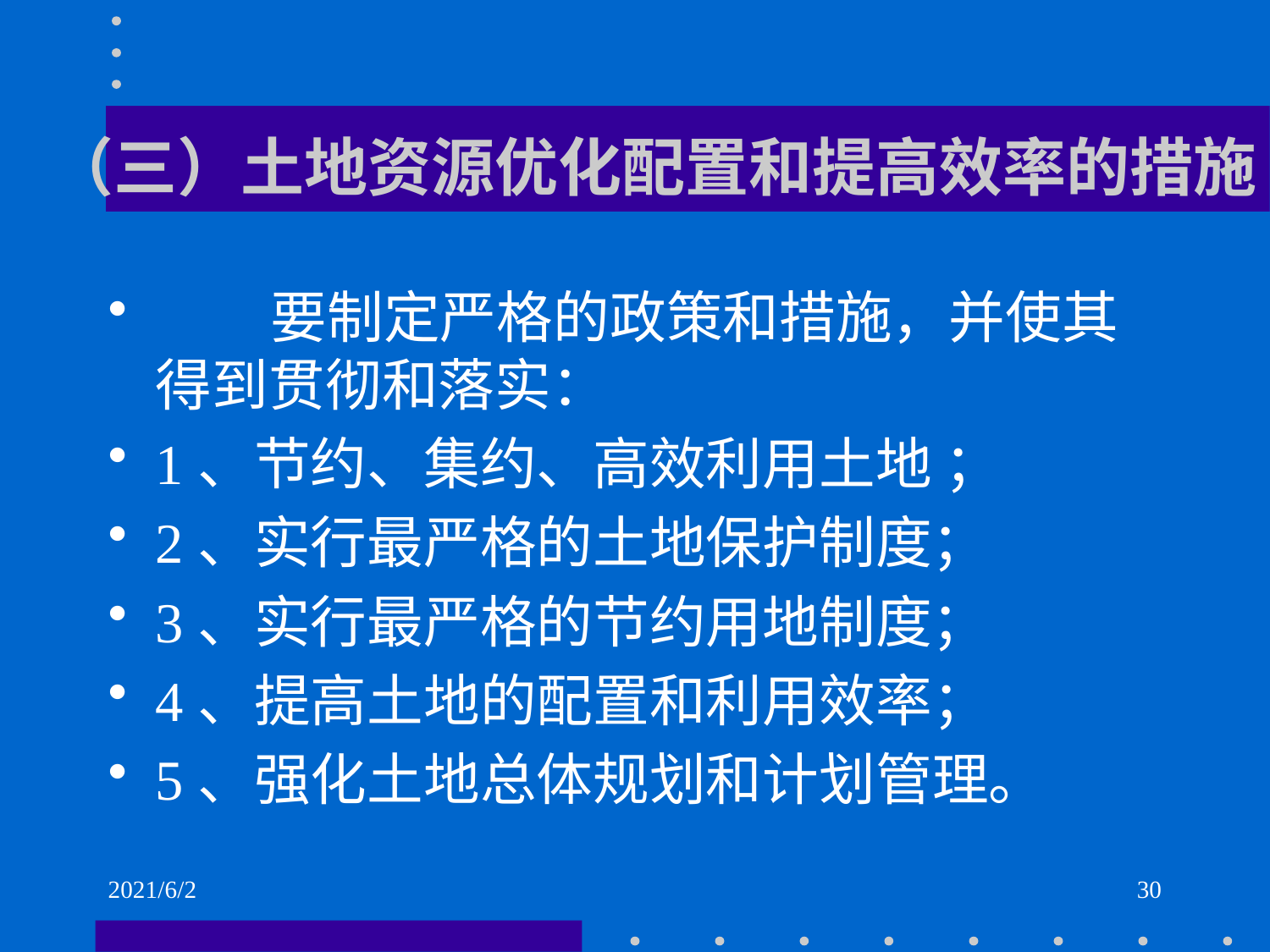

# （三）土地资源优化配置和提高效率的措施
        要制定严格的政策和措施，并使其得到贯彻和落实：
1、节约、集约、高效利用土地 ；
2、实行最严格的土地保护制度；
3、实行最严格的节约用地制度；
4、提高土地的配置和利用效率；
5、强化土地总体规划和计划管理。
2021/6/2
30